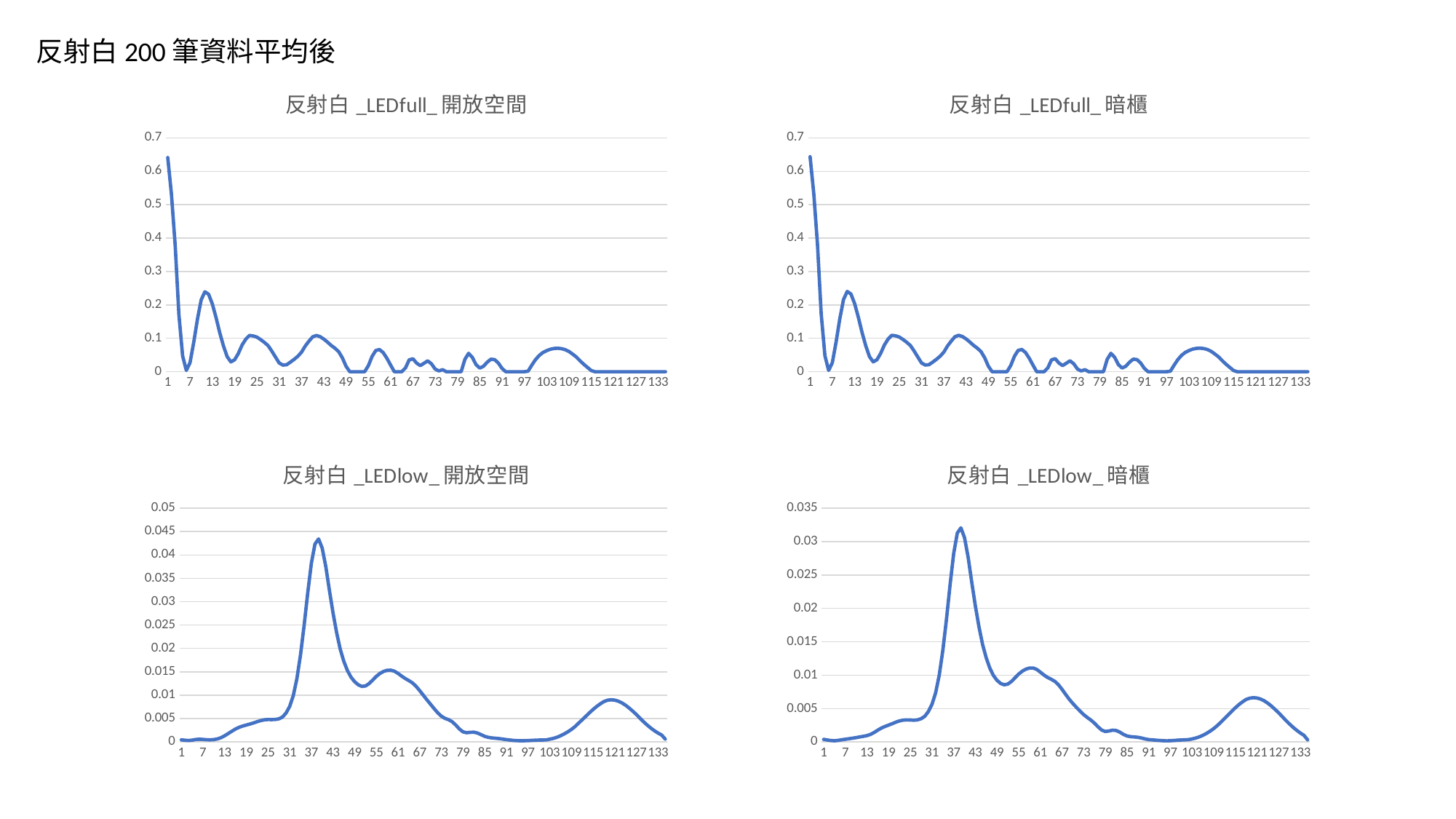

反射白200筆資料平均後

### Chart: 反射白_LEDfull_開放空間

| Category |  |
|---|---|

### Chart: 反射白_LEDfull_暗櫃

| Category |  |
|---|---|

### Chart: 反射白_LEDlow_開放空間

| Category |  |
|---|---|

### Chart: 反射白_LEDlow_暗櫃

| Category |  |
|---|---|